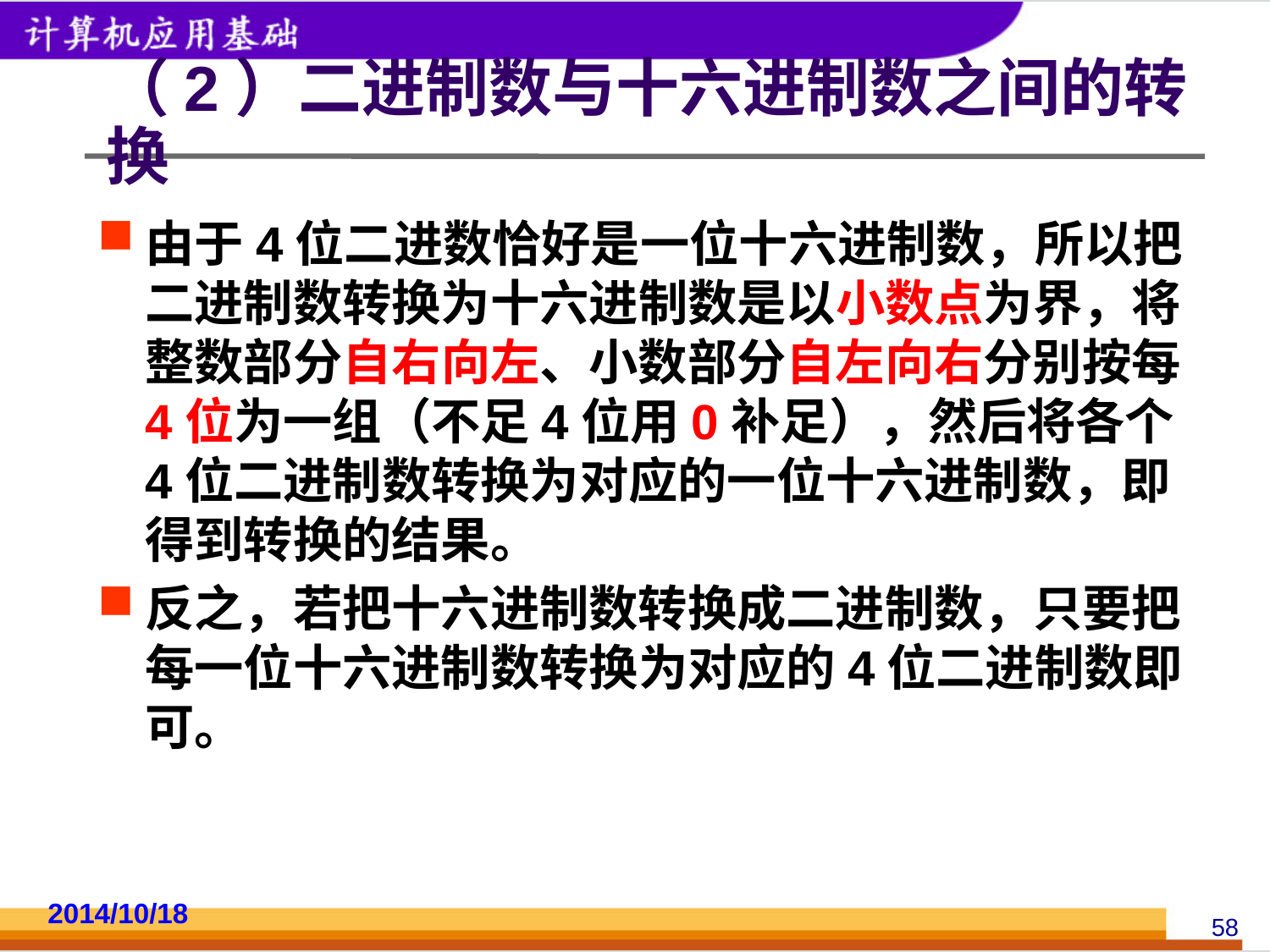

# （2）二进制数与十六进制数之间的转换
由于4位二进数恰好是一位十六进制数，所以把二进制数转换为十六进制数是以小数点为界，将整数部分自右向左、小数部分自左向右分别按每4位为一组（不足4位用0补足），然后将各个4位二进制数转换为对应的一位十六进制数，即得到转换的结果。
反之，若把十六进制数转换成二进制数，只要把每一位十六进制数转换为对应的4位二进制数即可。
2014/10/18